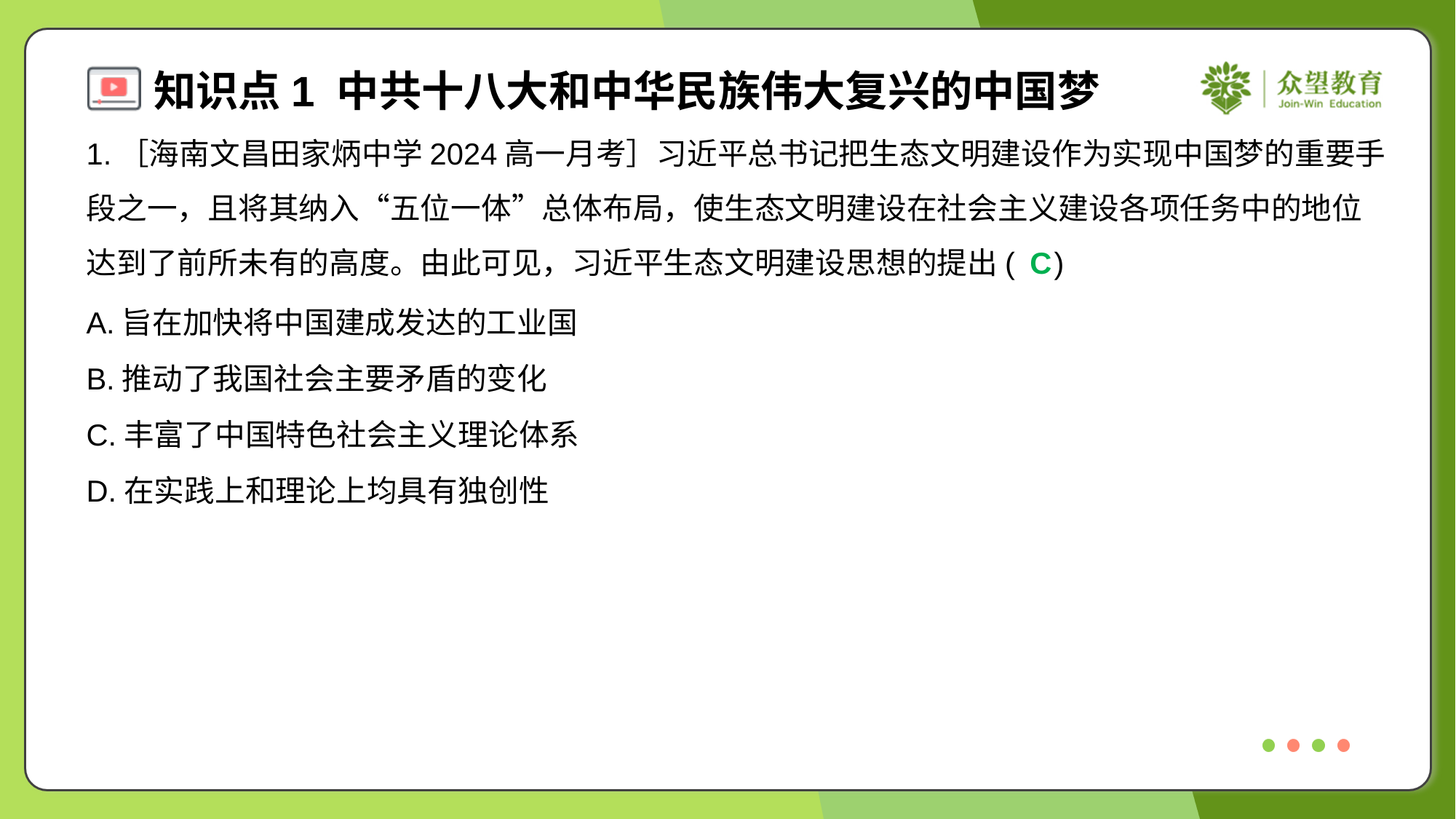

1.［海南文昌田家炳中学2024高一月考］习近平总书记把生态文明建设作为实现中国梦的重要手
段之一，且将其纳入“五位一体”总体布局，使生态文明建设在社会主义建设各项任务中的地位
达到了前所未有的高度。由此可见，习近平生态文明建设思想的提出(     )
C
A.旨在加快将中国建成发达的工业国
B.推动了我国社会主要矛盾的变化
C.丰富了中国特色社会主义理论体系
D.在实践上和理论上均具有独创性